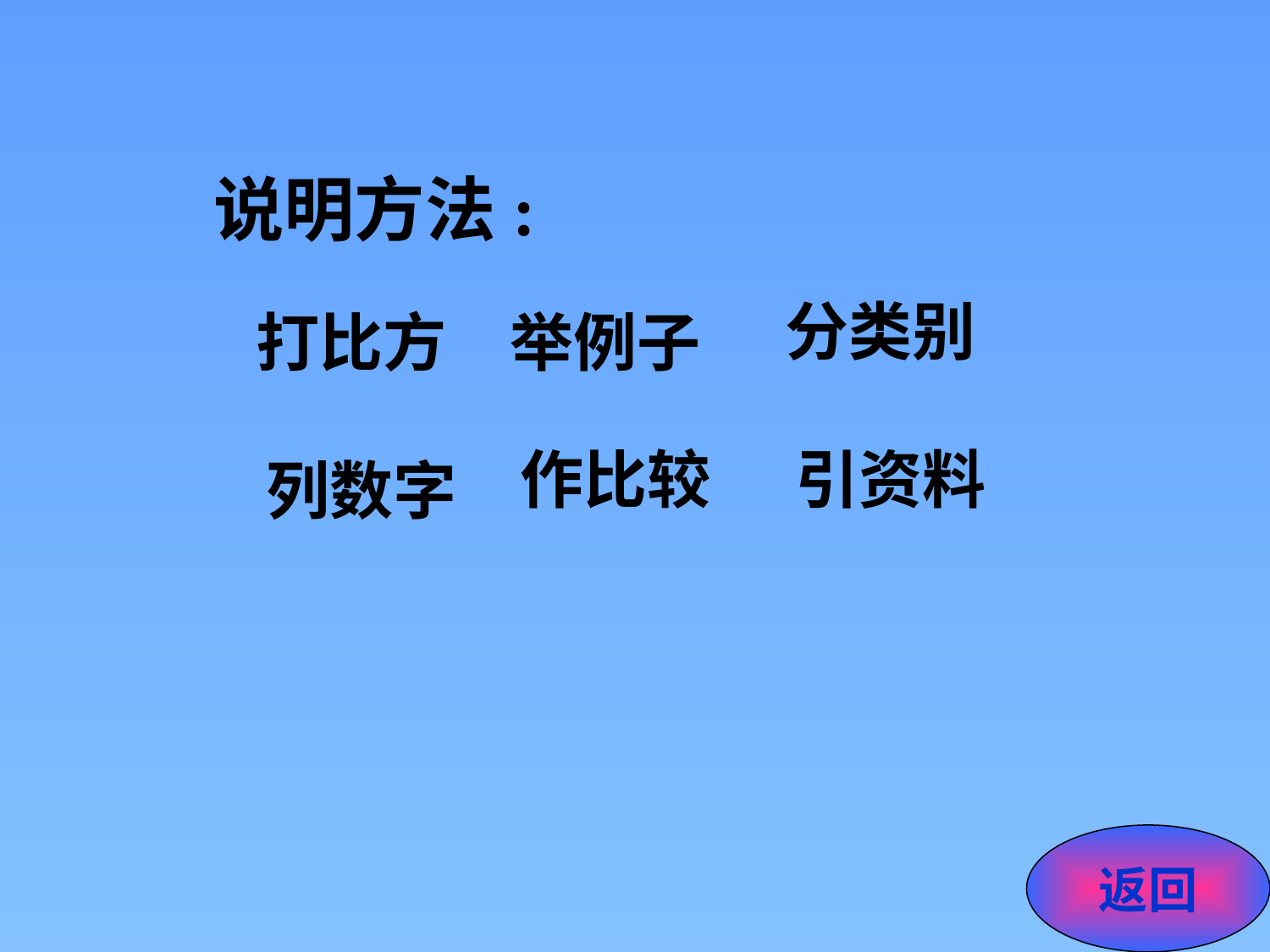

说明方法:
分类别
打比方
举例子
作比较
引资料
列数字
返回